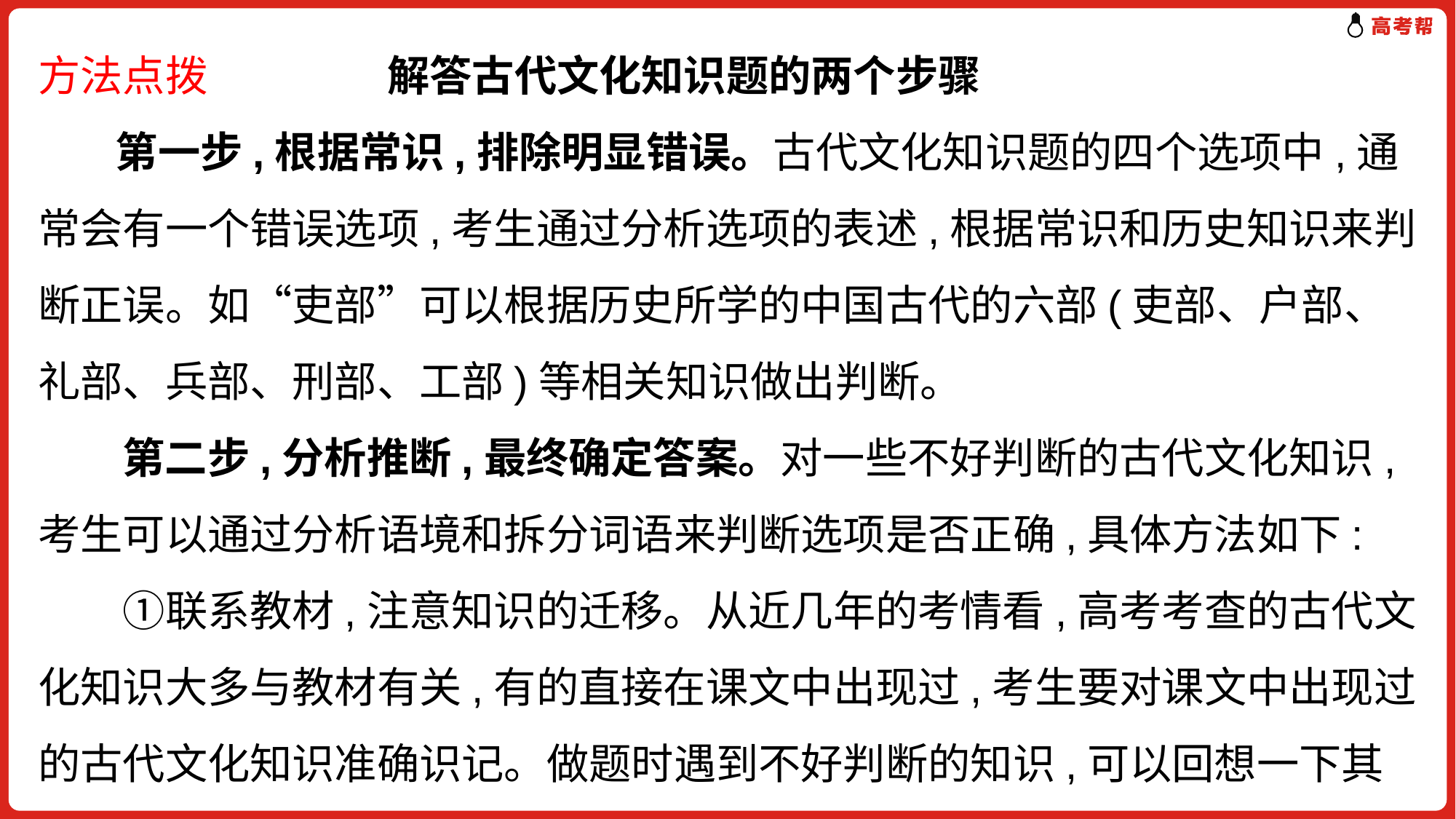

方法点拨                   解答古代文化知识题的两个步骤
       第一步,根据常识,排除明显错误。古代文化知识题的四个选项中,通常会有一个错误选项,考生通过分析选项的表述,根据常识和历史知识来判断正误。如“吏部”可以根据历史所学的中国古代的六部(吏部、户部、礼部、兵部、刑部、工部)等相关知识做出判断。
　　第二步,分析推断,最终确定答案。对一些不好判断的古代文化知识,考生可以通过分析语境和拆分词语来判断选项是否正确,具体方法如下:
　　①联系教材,注意知识的迁移。从近几年的考情看,高考考查的古代文化知识大多与教材有关,有的直接在课文中出现过,考生要对课文中出现过的古代文化知识准确识记。做题时遇到不好判断的知识,可以回想一下其是否在